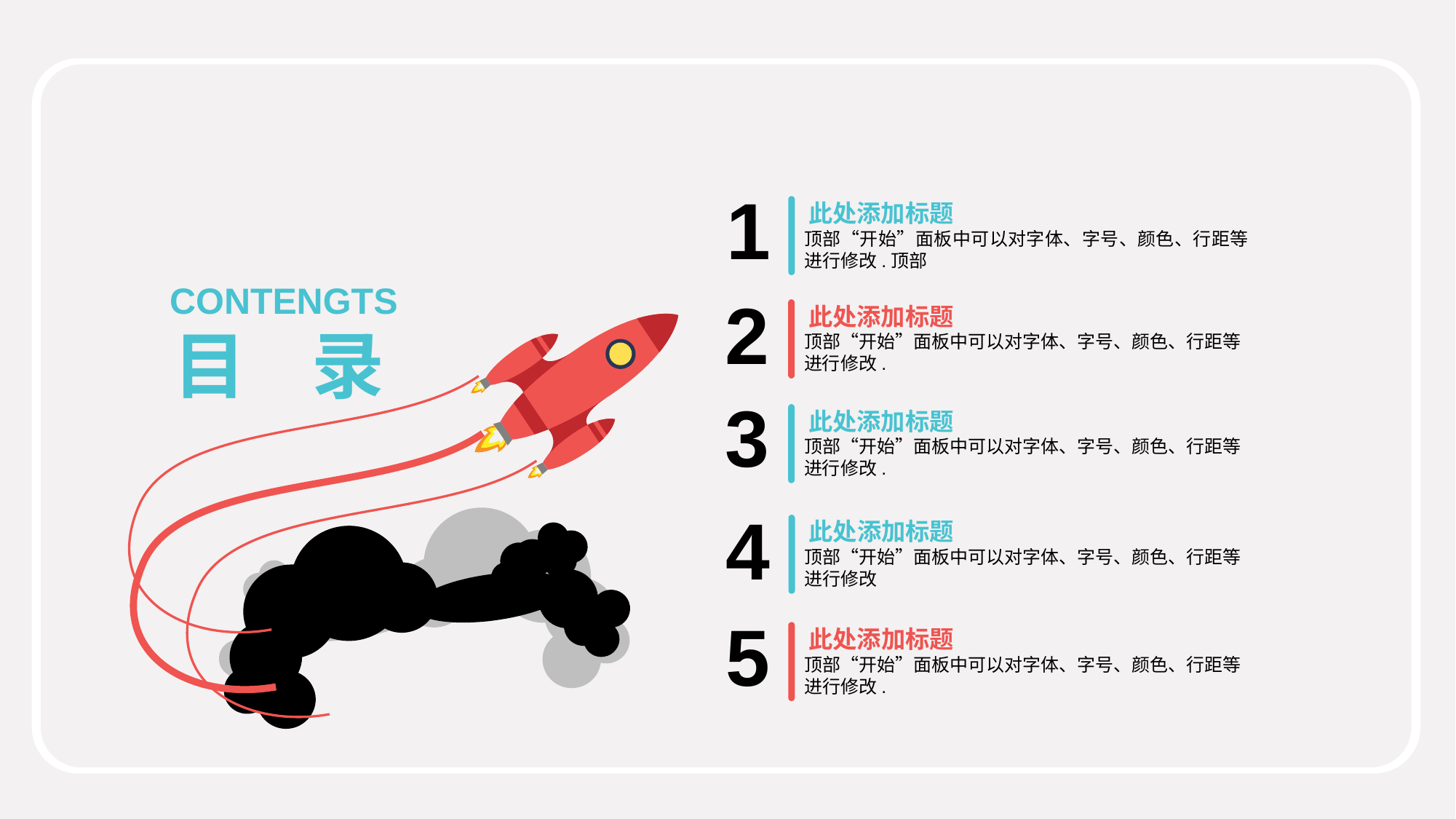

1
此处添加标题

顶部“开始”面板中可以对字体、字号、颜色、行距等进行修改.顶部
CONTENGTS
2
此处添加标题

目    录
顶部“开始”面板中可以对字体、字号、颜色、行距等进行修改.
3

此处添加标题

顶部“开始”面板中可以对字体、字号、颜色、行距等进行修改.
4
此处添加标题

顶部“开始”面板中可以对字体、字号、颜色、行距等进行修改
5
此处添加标题

顶部“开始”面板中可以对字体、字号、颜色、行距等进行修改.